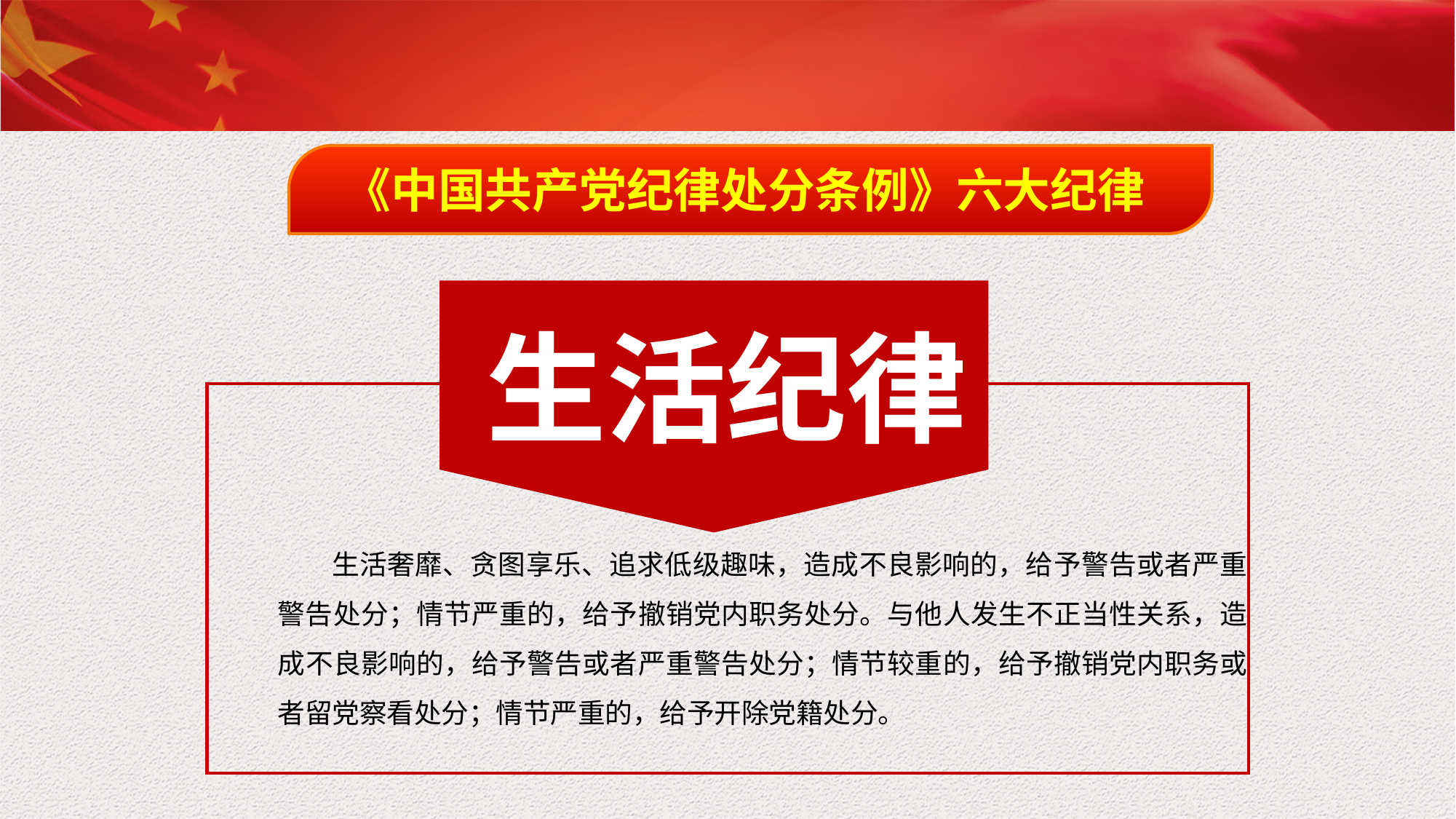

《中国共产党纪律处分条例》六大纪律
生活纪律

       生活奢靡、贪图享乐、追求低级趣味，造成不良影响的，给予警告或者严重警告处分；情节严重的，给予撤销党内职务处分。与他人发生不正当性关系，造成不良影响的，给予警告或者严重警告处分；情节较重的，给予撤销党内职务或者留党察看处分；情节严重的，给予开除党籍处分。